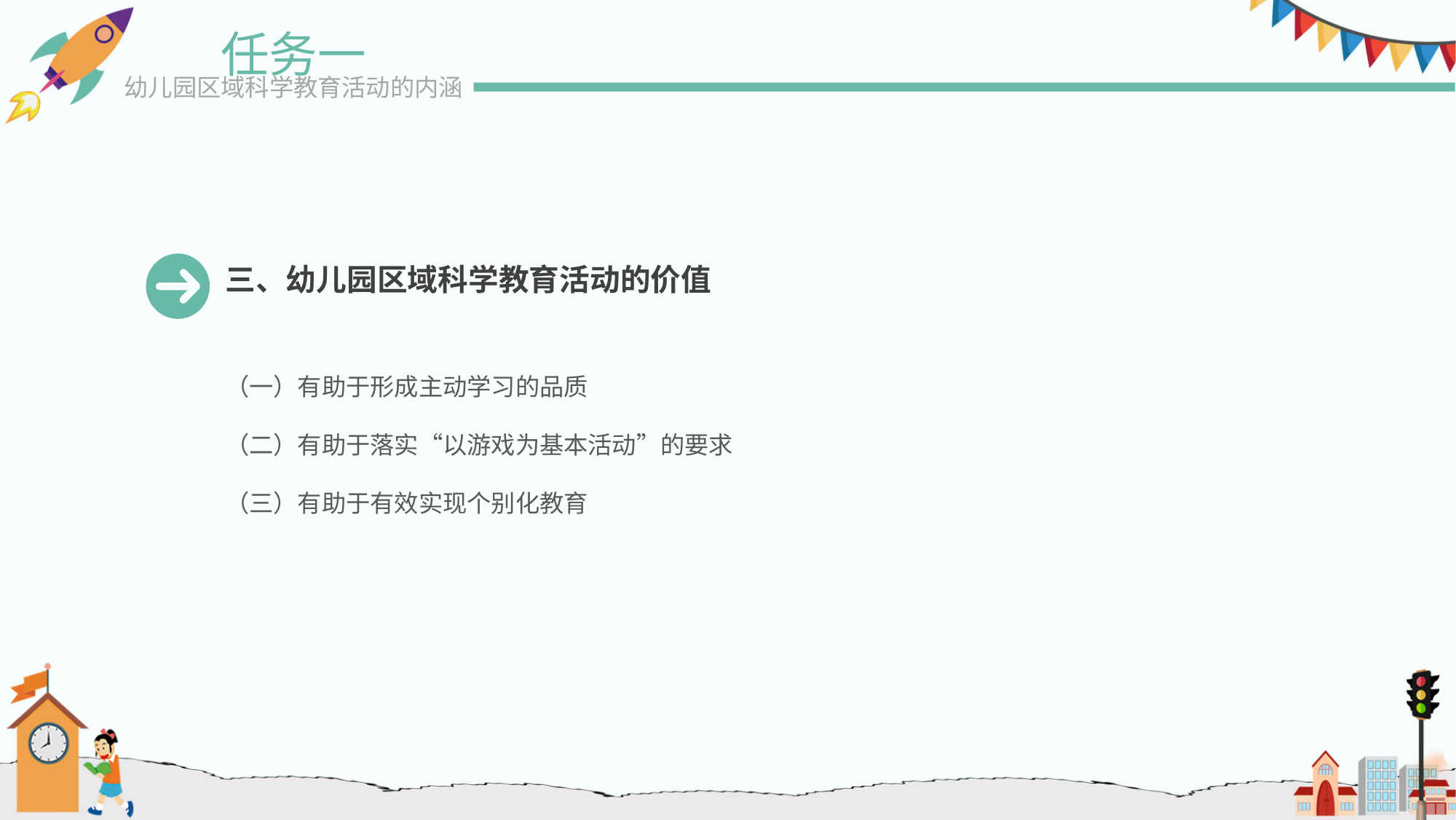

任务一
幼儿园区域科学教育活动的内涵

三、幼儿园区域科学教育活动的价值
（一）有助于形成主动学习的品质
（二）有助于落实“以游戏为基本活动”的要求
（三）有助于有效实现个别化教育